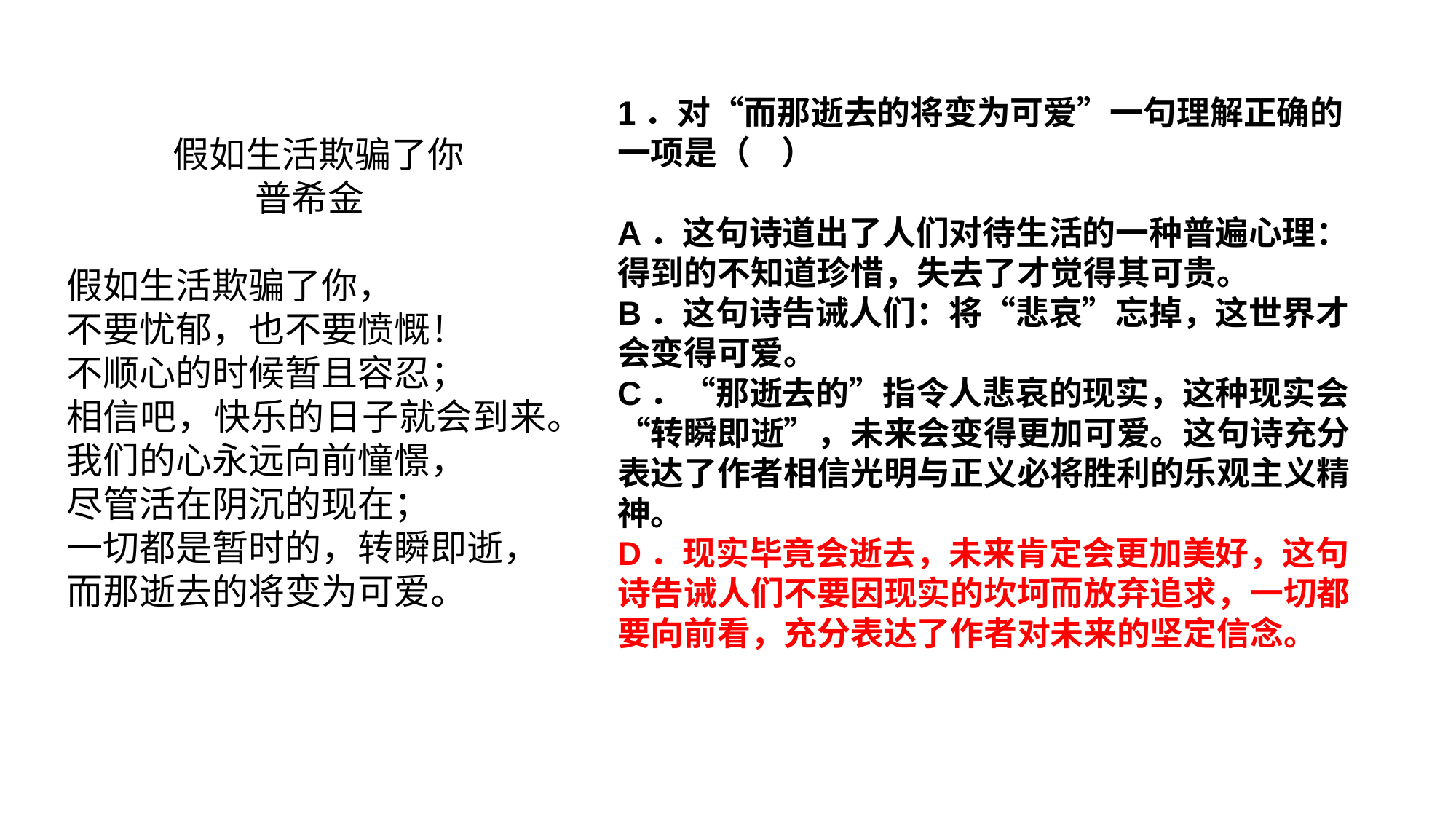

1．对“而那逝去的将变为可爱”一句理解正确的一项是（    ）

A．这句诗道出了人们对待生活的一种普遍心理：得到的不知道珍惜，失去了才觉得其可贵。
B．这句诗告诫人们：将“悲哀”忘掉，这世界才会变得可爱。
C．“那逝去的”指令人悲哀的现实，这种现实会“转瞬即逝”，未来会变得更加可爱。这句诗充分表达了作者相信光明与正义必将胜利的乐观主义精神。
D．现实毕竟会逝去，未来肯定会更加美好，这句诗告诫人们不要因现实的坎坷而放弃追求，一切都要向前看，充分表达了作者对未来的坚定信念。
            假如生活欺骗了你
                      普希金

假如生活欺骗了你，
不要忧郁，也不要愤慨！
不顺心的时候暂且容忍；
相信吧，快乐的日子就会到来。
我们的心永远向前憧憬，
尽管活在阴沉的现在；
一切都是暂时的，转瞬即逝，
而那逝去的将变为可爱。